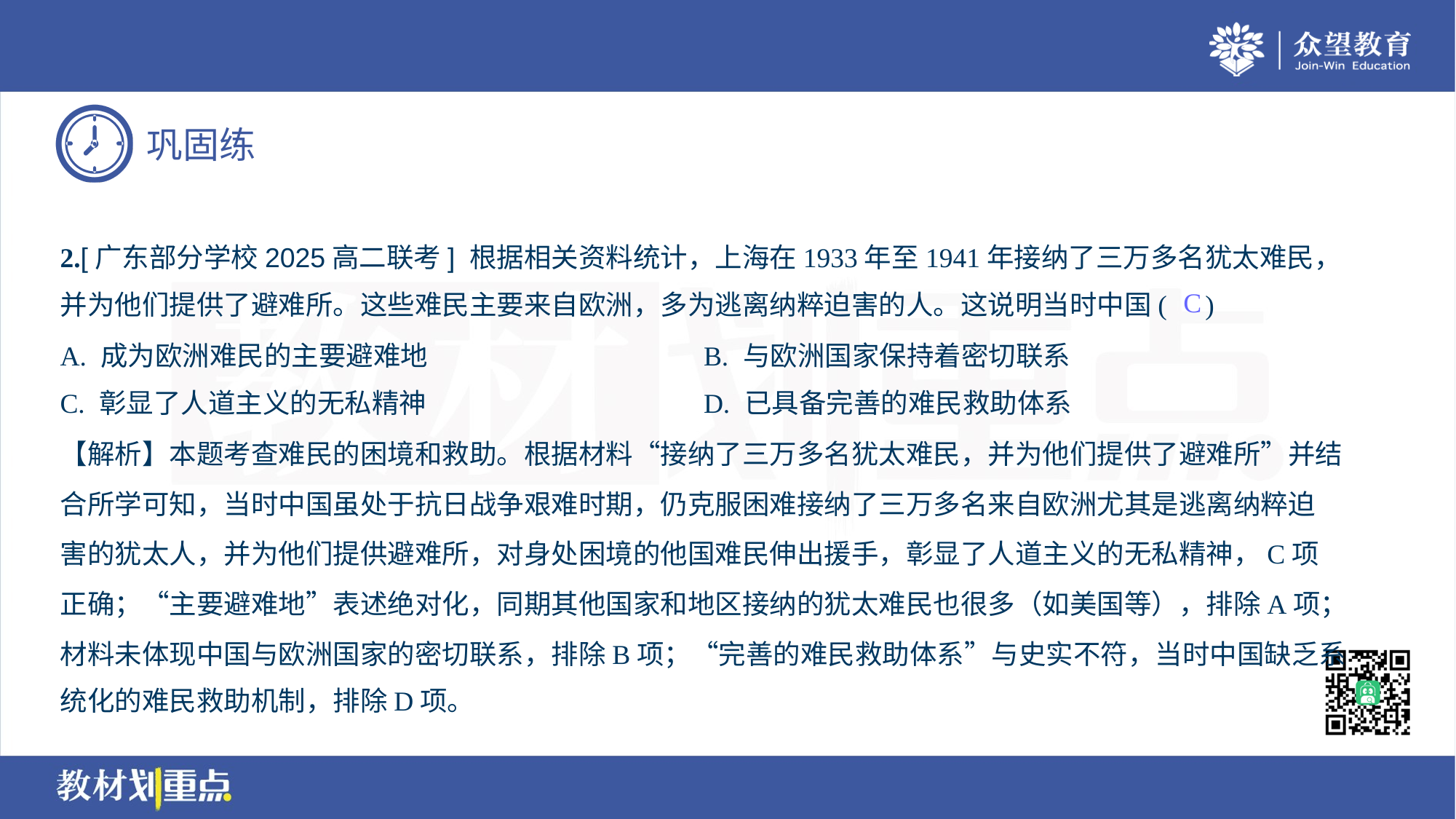

2.[广东部分学校2025高二联考] 根据相关资料统计，上海在1933年至1941年接纳了三万多名犹太难民，
并为他们提供了避难所。这些难民主要来自欧洲，多为逃离纳粹迫害的人。这说明当时中国(     )
C
A. 成为欧洲难民的主要避难地	B. 与欧洲国家保持着密切联系
C. 彰显了人道主义的无私精神	D. 已具备完善的难民救助体系
【解析】本题考查难民的困境和救助。根据材料“接纳了三万多名犹太难民，并为他们提供了避难所”并结
合所学可知，当时中国虽处于抗日战争艰难时期，仍克服困难接纳了三万多名来自欧洲尤其是逃离纳粹迫
害的犹太人，并为他们提供避难所，对身处困境的他国难民伸出援手，彰显了人道主义的无私精神，C项
正确；“主要避难地”表述绝对化，同期其他国家和地区接纳的犹太难民也很多（如美国等），排除A项；
材料未体现中国与欧洲国家的密切联系，排除B项；“完善的难民救助体系”与史实不符，当时中国缺乏系
统化的难民救助机制，排除D项。